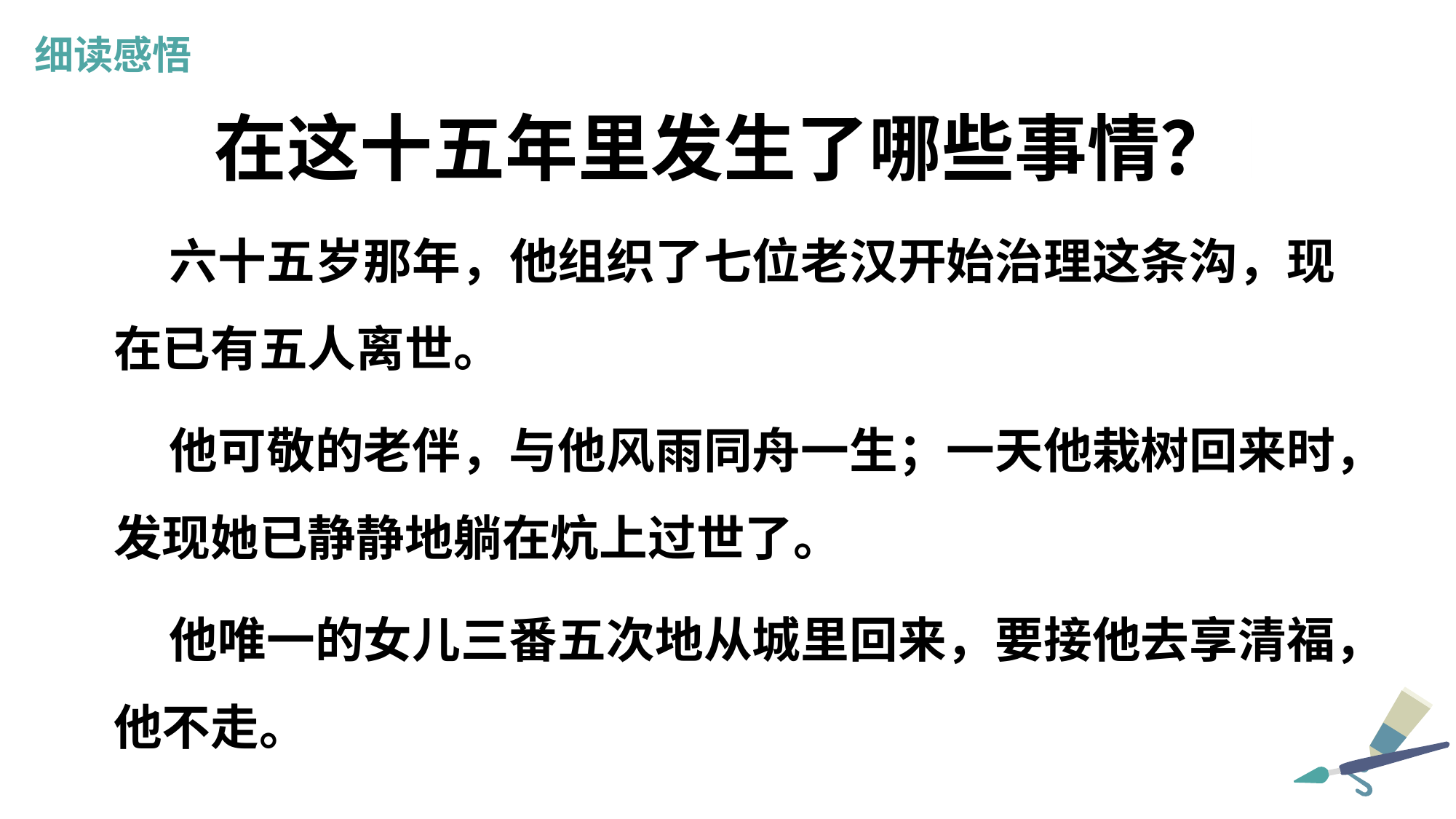

细读感悟
在这十五年里发生了哪些事情？
    六十五岁那年，他组织了七位老汉开始治理这条沟，现在已有五人离世。
    他可敬的老伴，与他风雨同舟一生；一天他栽树回来时，发现她已静静地躺在炕上过世了。
    他唯一的女儿三番五次地从城里回来，要接他去享清福，他不走。